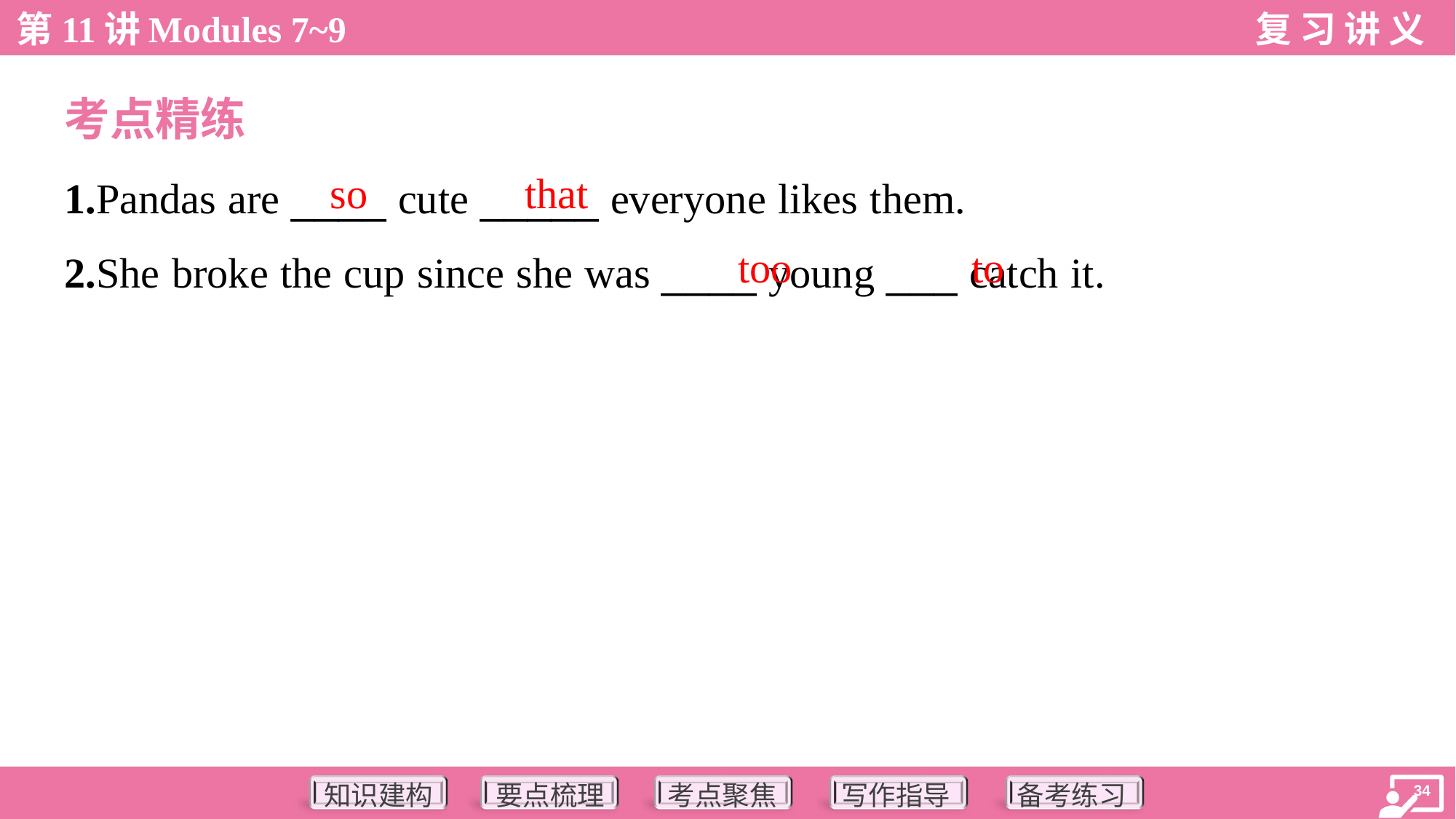

考点精练
so
that
1.Pandas are ____ cute _____ everyone likes them.
2.She broke the cup since she was ____ young ___ catch it.
too
to